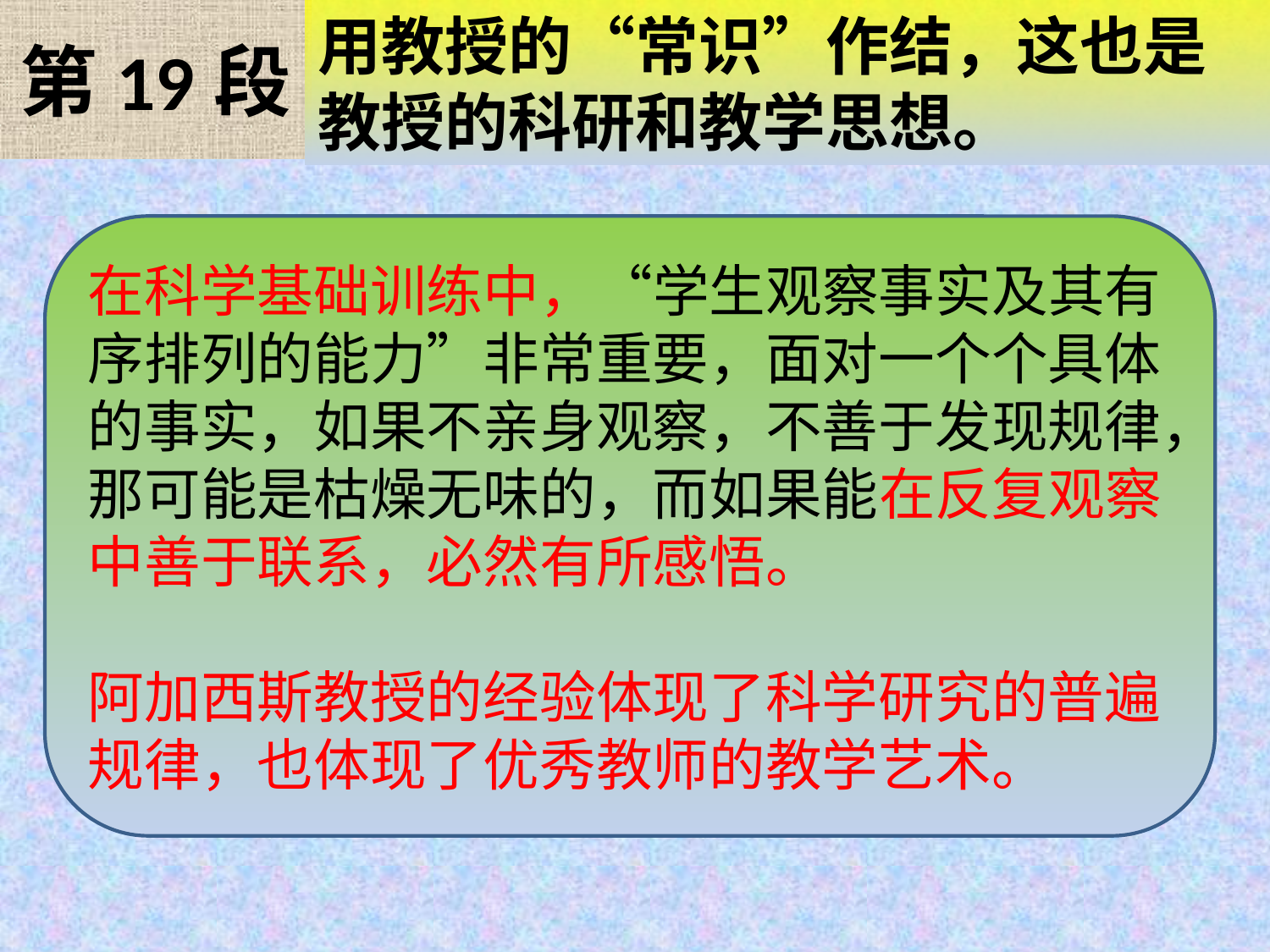

# 第19段
用教授的“常识”作结，这也是教授的科研和教学思想。
在科学基础训练中，“学生观察事实及其有序排列的能力”非常重要，面对一个个具体的事实，如果不亲身观察，不善于发现规律，那可能是枯燥无味的，而如果能在反复观察中善于联系，必然有所感悟。

阿加西斯教授的经验体现了科学研究的普遍规律，也体现了优秀教师的教学艺术。